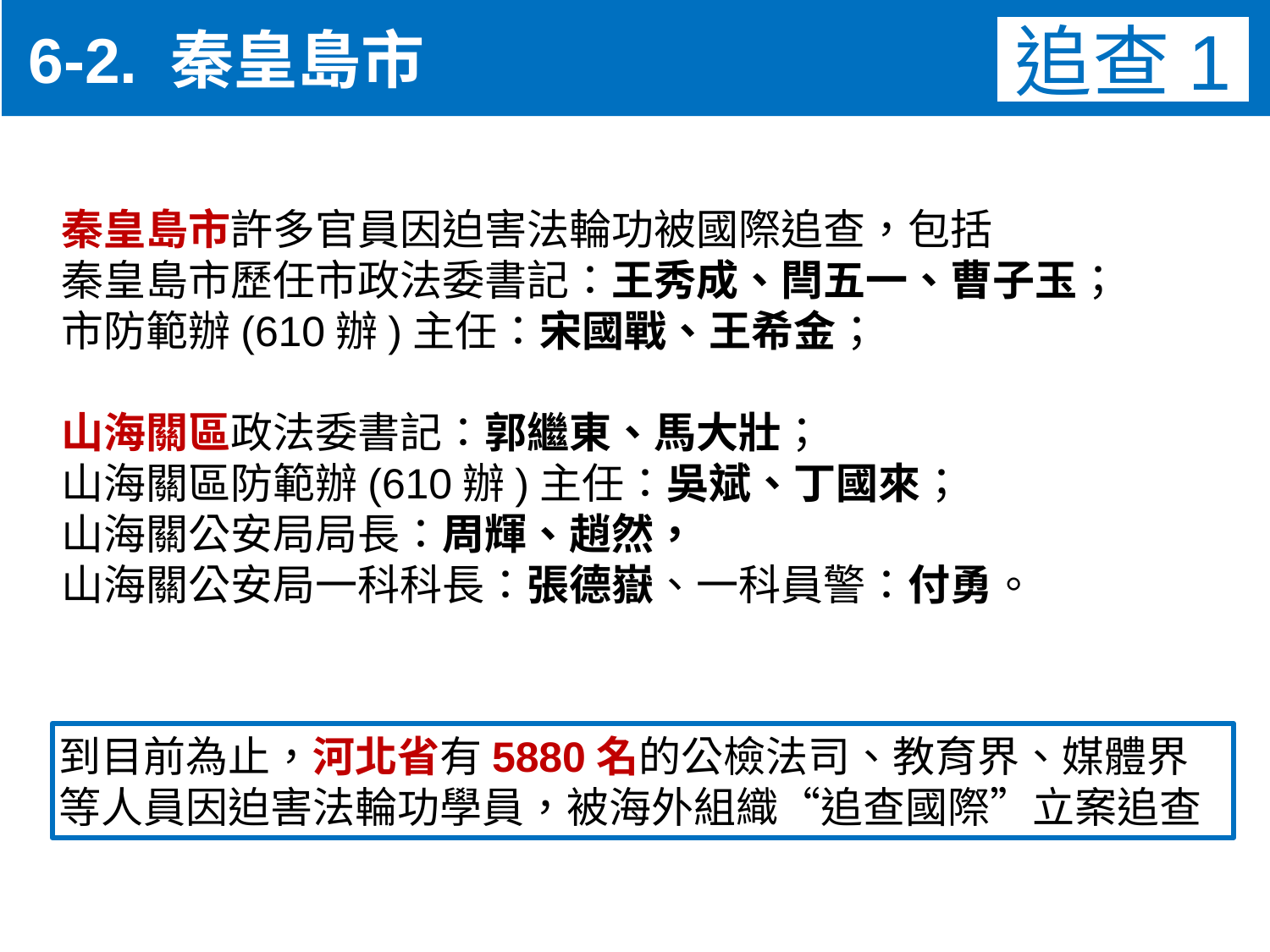

6-2. 秦皇島市
追查1
秦皇島市許多官員因迫害法輪功被國際追查，包括
秦皇島市歷任市政法委書記：王秀成、閆五一、曹子玉；
市防範辦(610辦)主任：宋國戰、王希金；

山海關區政法委書記：郭繼東、馬大壯；
山海關區防範辦(610辦)主任：吳斌、丁國來；
山海關公安局局長：周輝、趙然，
山海關公安局一科科長：張德嶽、一科員警：付勇。
到目前為止，河北省有5880名的公檢法司、教育界、媒體界
等人員因迫害法輪功學員，被海外組織“追查國際”立案追查